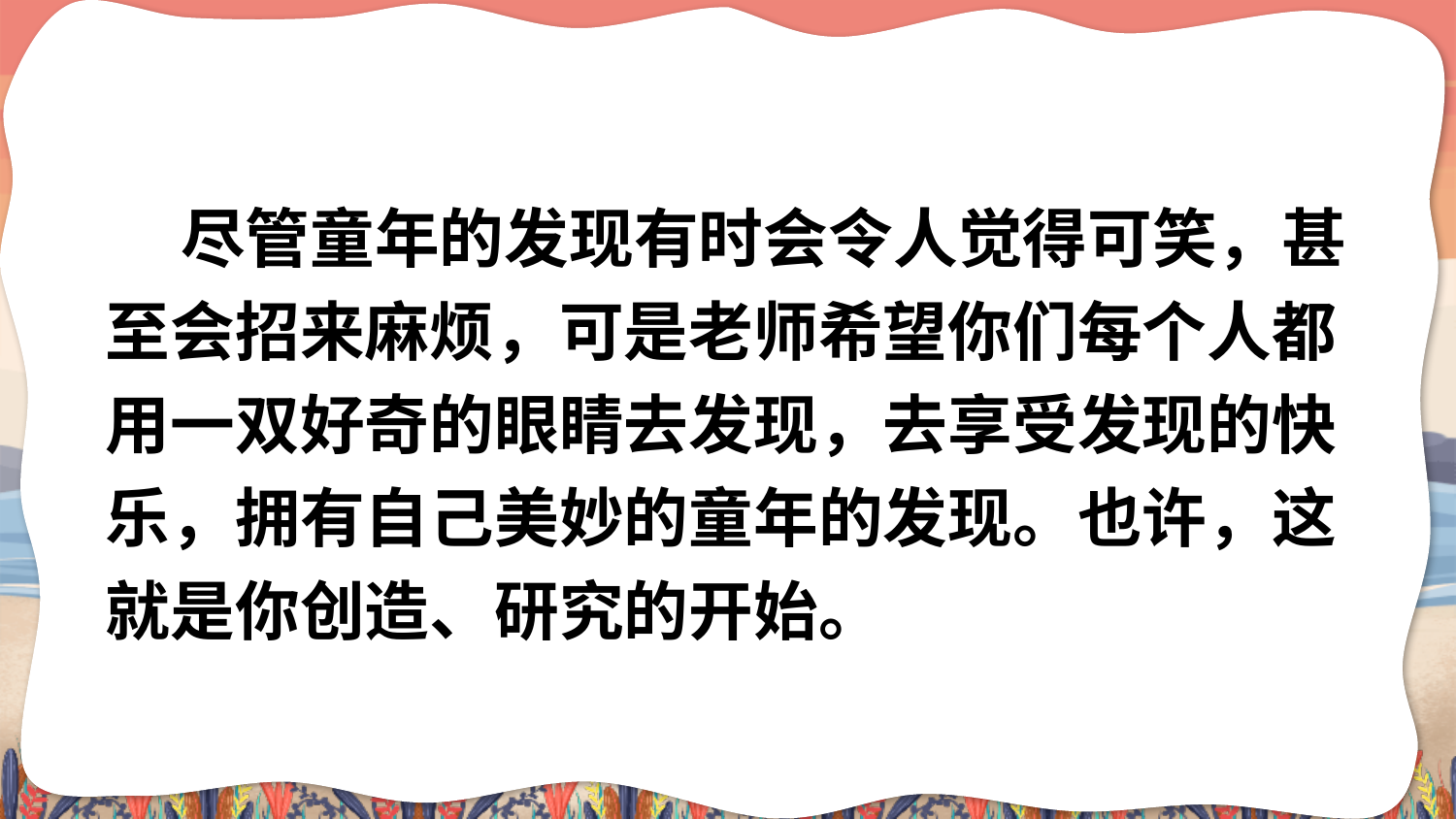

尽管童年的发现有时会令人觉得可笑，甚至会招来麻烦，可是老师希望你们每个人都用一双好奇的眼睛去发现，去享受发现的快乐，拥有自己美妙的童年的发现。也许，这就是你创造、研究的开始。